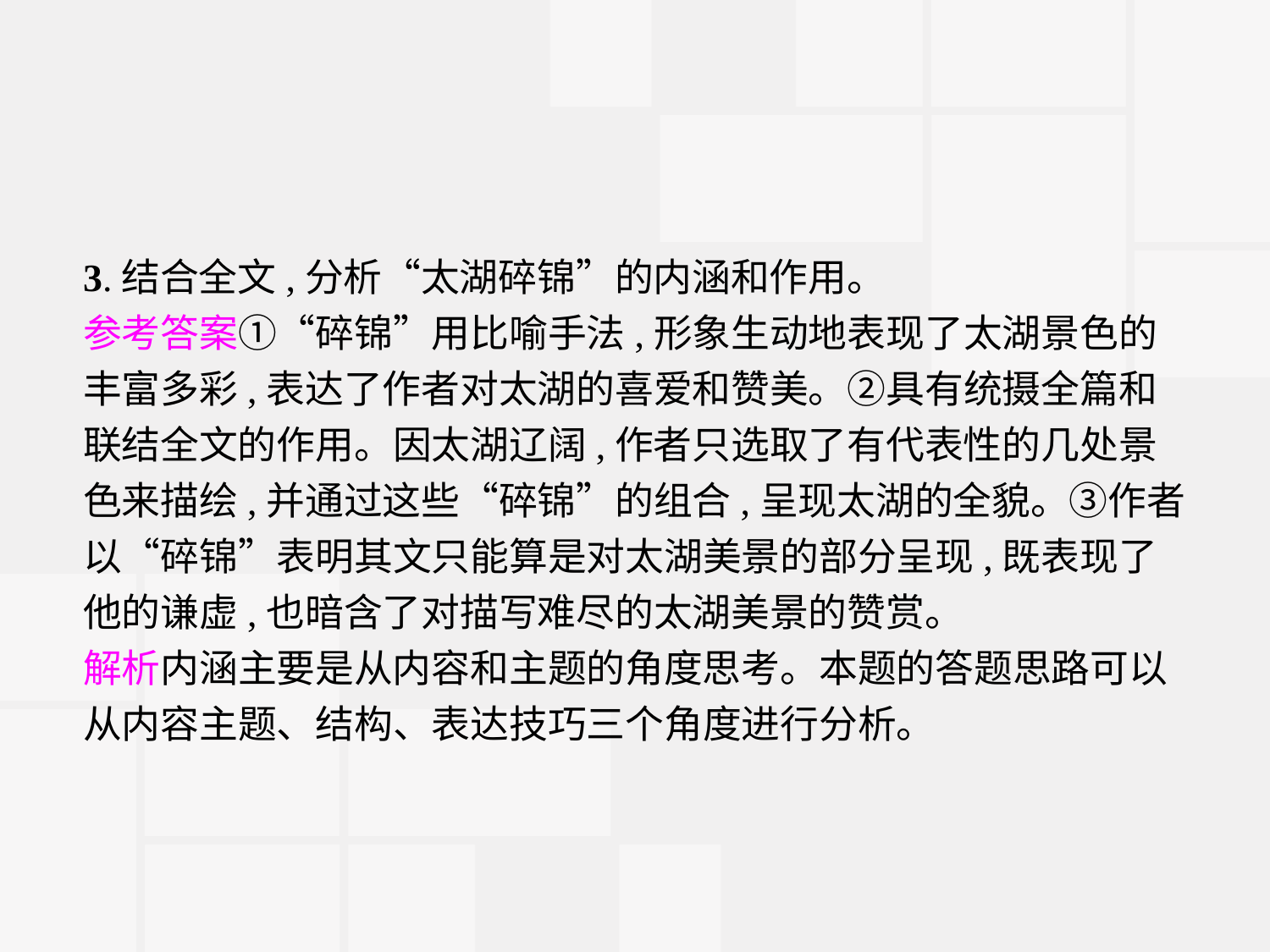

3.结合全文,分析“太湖碎锦”的内涵和作用。
参考答案①“碎锦”用比喻手法,形象生动地表现了太湖景色的丰富多彩,表达了作者对太湖的喜爱和赞美。②具有统摄全篇和联结全文的作用。因太湖辽阔,作者只选取了有代表性的几处景色来描绘,并通过这些“碎锦”的组合,呈现太湖的全貌。③作者以“碎锦”表明其文只能算是对太湖美景的部分呈现,既表现了他的谦虚,也暗含了对描写难尽的太湖美景的赞赏。
解析内涵主要是从内容和主题的角度思考。本题的答题思路可以从内容主题、结构、表达技巧三个角度进行分析。